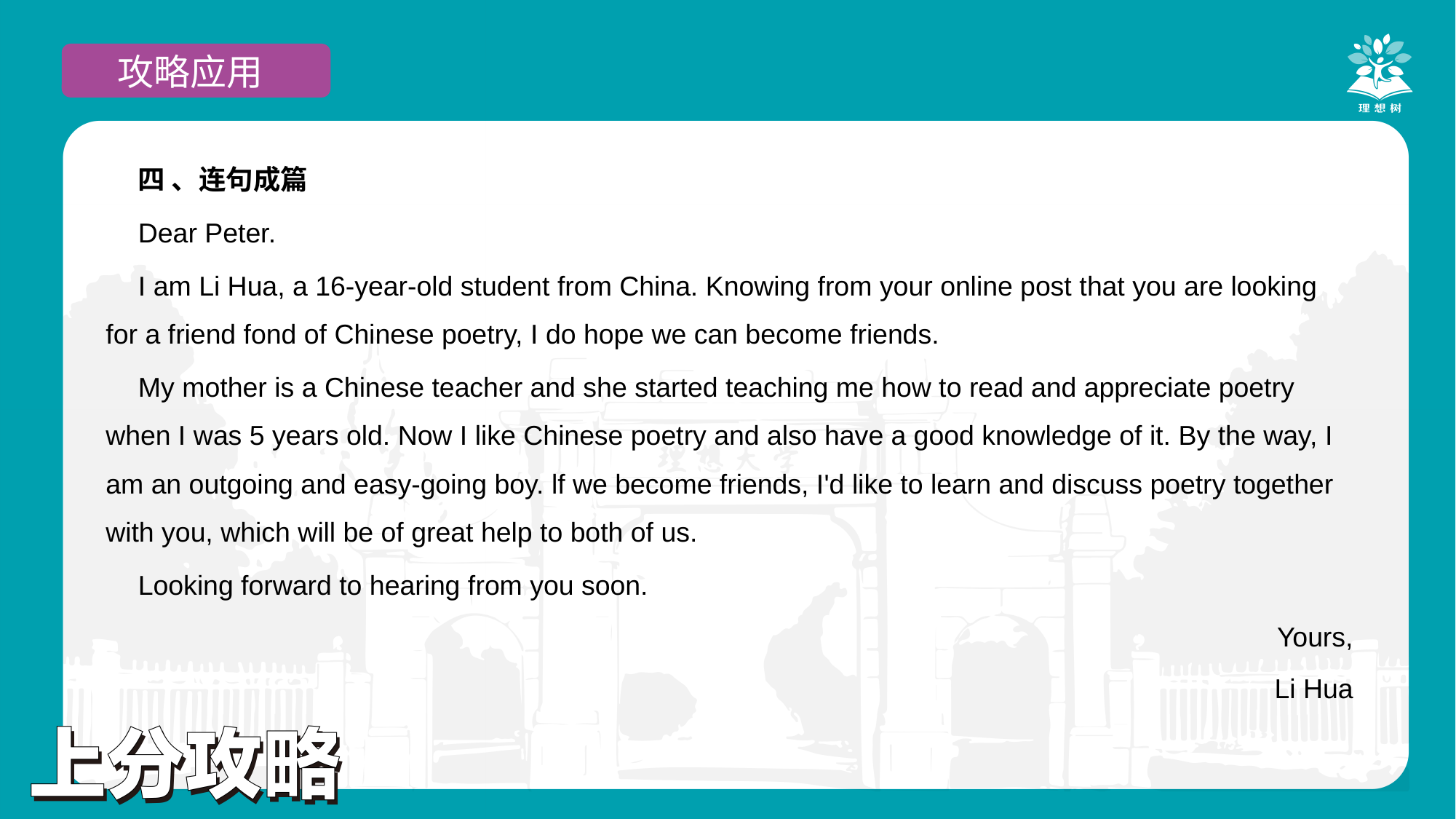

攻略应用
示例
四 、连句成篇
Dear Peter.
I am Li Hua, a 16-year-old student from China. Knowing from your online post that you are looking for a friend fond of Chinese poetry, I do hope we can become friends.
My mother is a Chinese teacher and she started teaching me how to read and appreciate poetry when I was 5 years old. Now I like Chinese poetry and also have a good knowledge of it. By the way, I am an outgoing and easy-going boy. lf we become friends, I'd like to learn and discuss poetry together with you, which will be of great help to both of us.
Looking forward to hearing from you soon.
Yours,
Li Hua